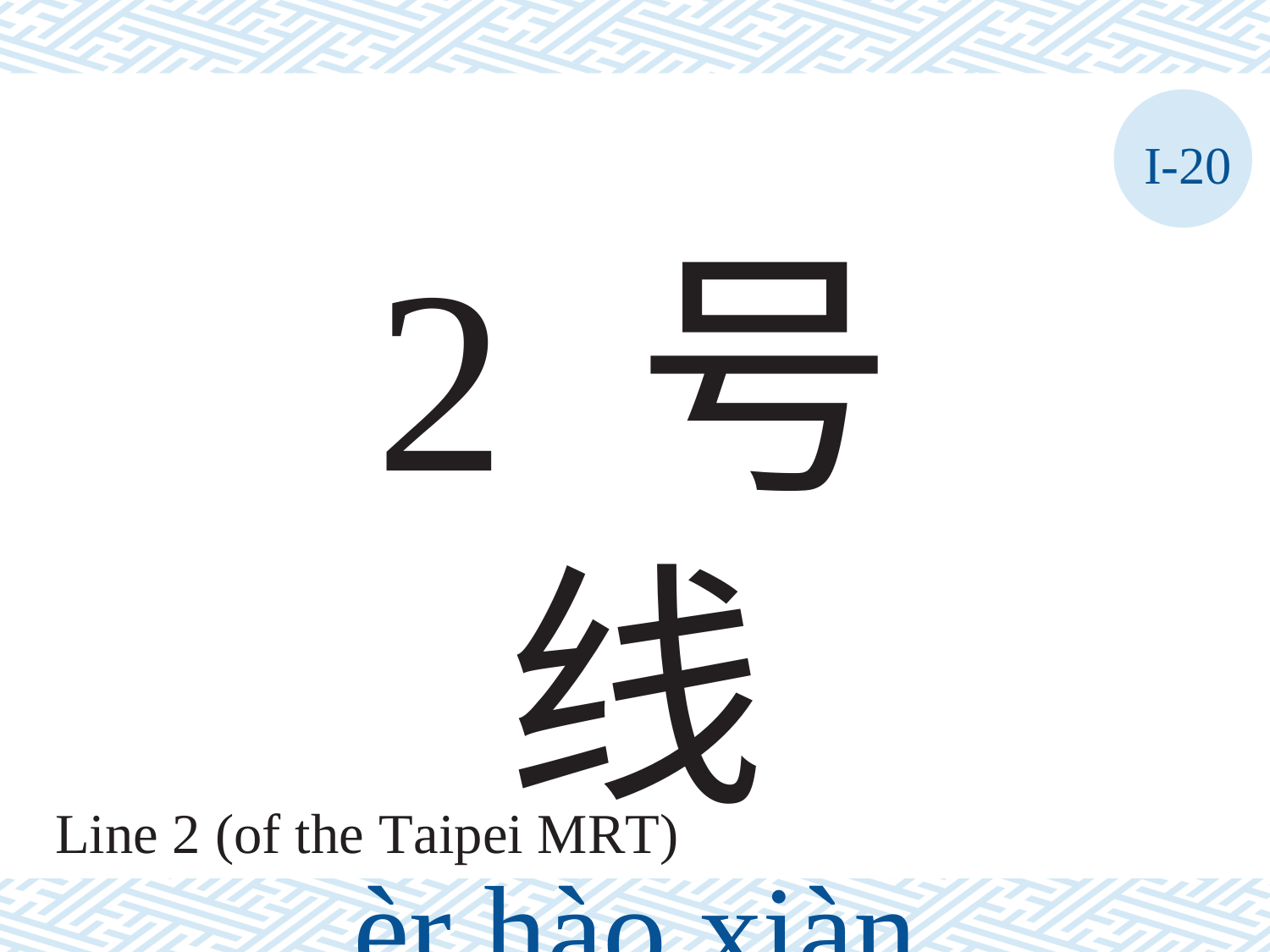

I-20
2 号线
èr	hào	xiàn
Line 2 (of the Taipei MRT)